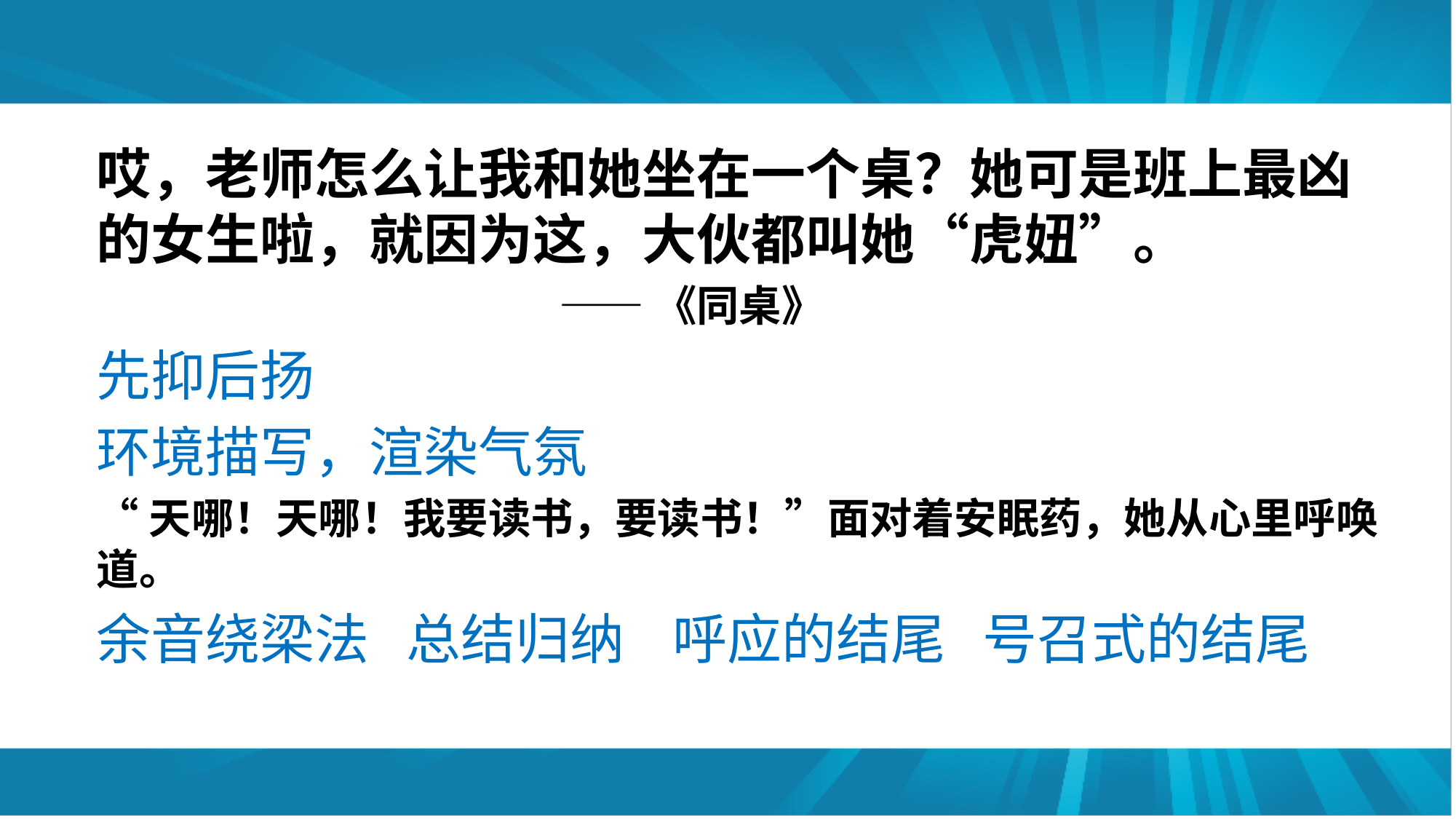

#
哎，老师怎么让我和她坐在一个桌？她可是班上最凶的女生啦，就因为这，大伙都叫她“虎妞”。
                                                ——《同桌》
先抑后扬
环境描写，渲染气氛
“天哪！天哪！我要读书，要读书！”面对着安眠药，她从心里呼唤道。
余音绕梁法   总结归纳    呼应的结尾   号召式的结尾